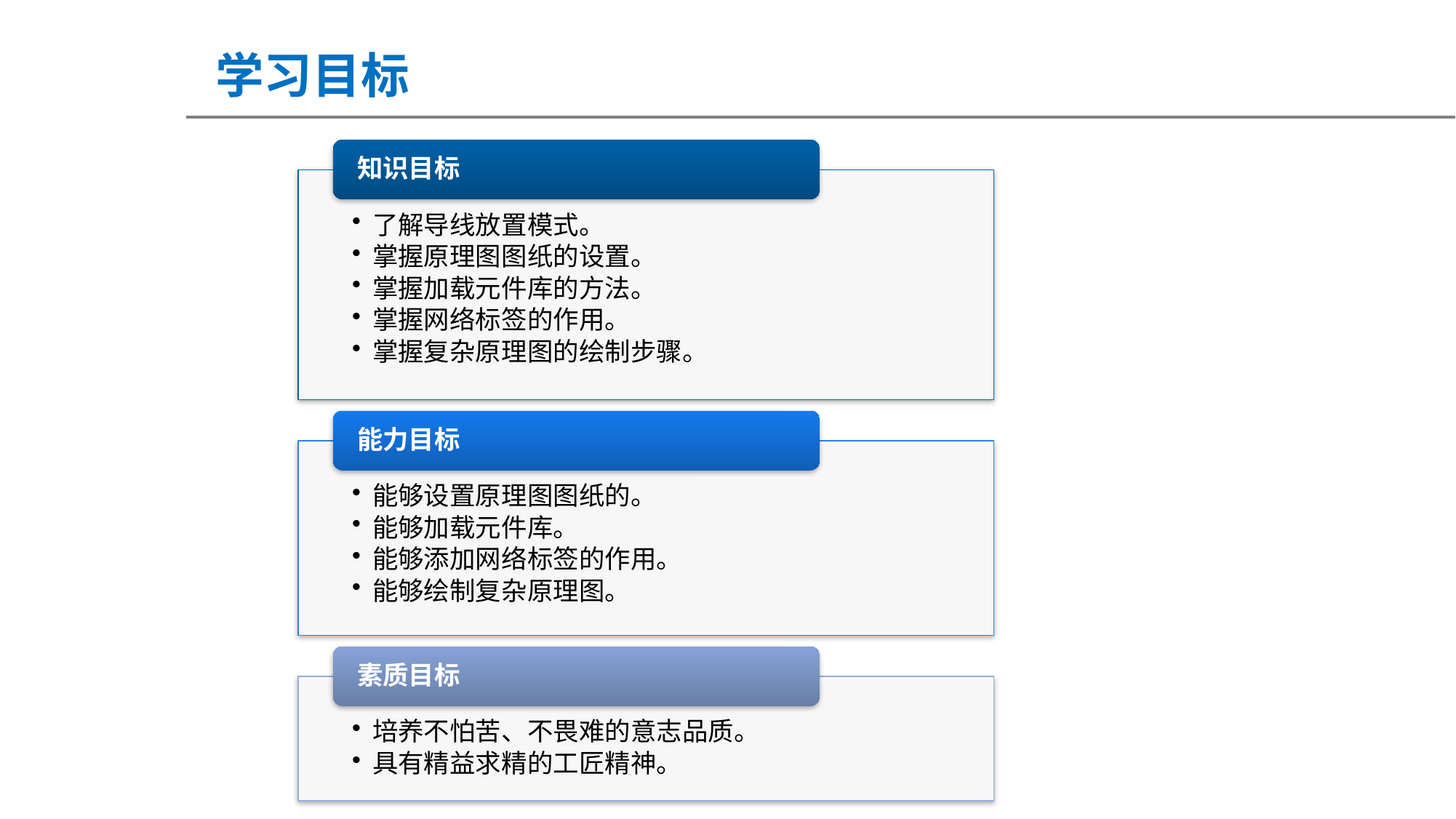

学习目标
了解导线放置模式。
掌握原理图图纸的设置。
掌握加载元件库的方法。
掌握网络标签的作用。
掌握复杂原理图的绘制步骤。
知识目标
能够设置原理图图纸的。
能够加载元件库。
能够添加网络标签的作用。
能够绘制复杂原理图。
能力目标
培养不怕苦、不畏难的意志品质。
具有精益求精的工匠精神。
素质目标